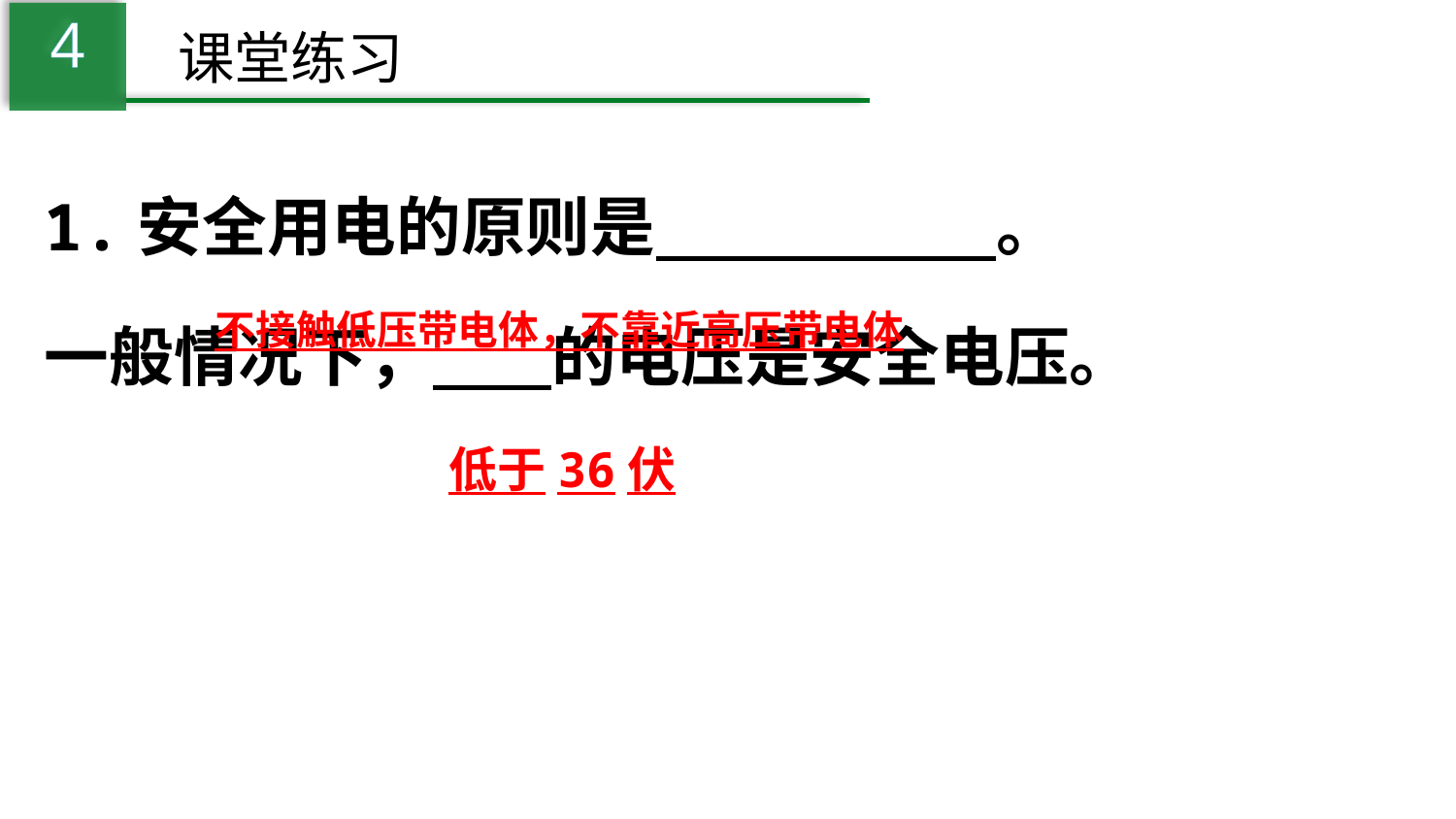

4
课堂练习
1.安全用电的原则是                       。
一般情况下，        的电压是安全电压。
不接触低压带电体，不靠近高压带电体
低于36伏